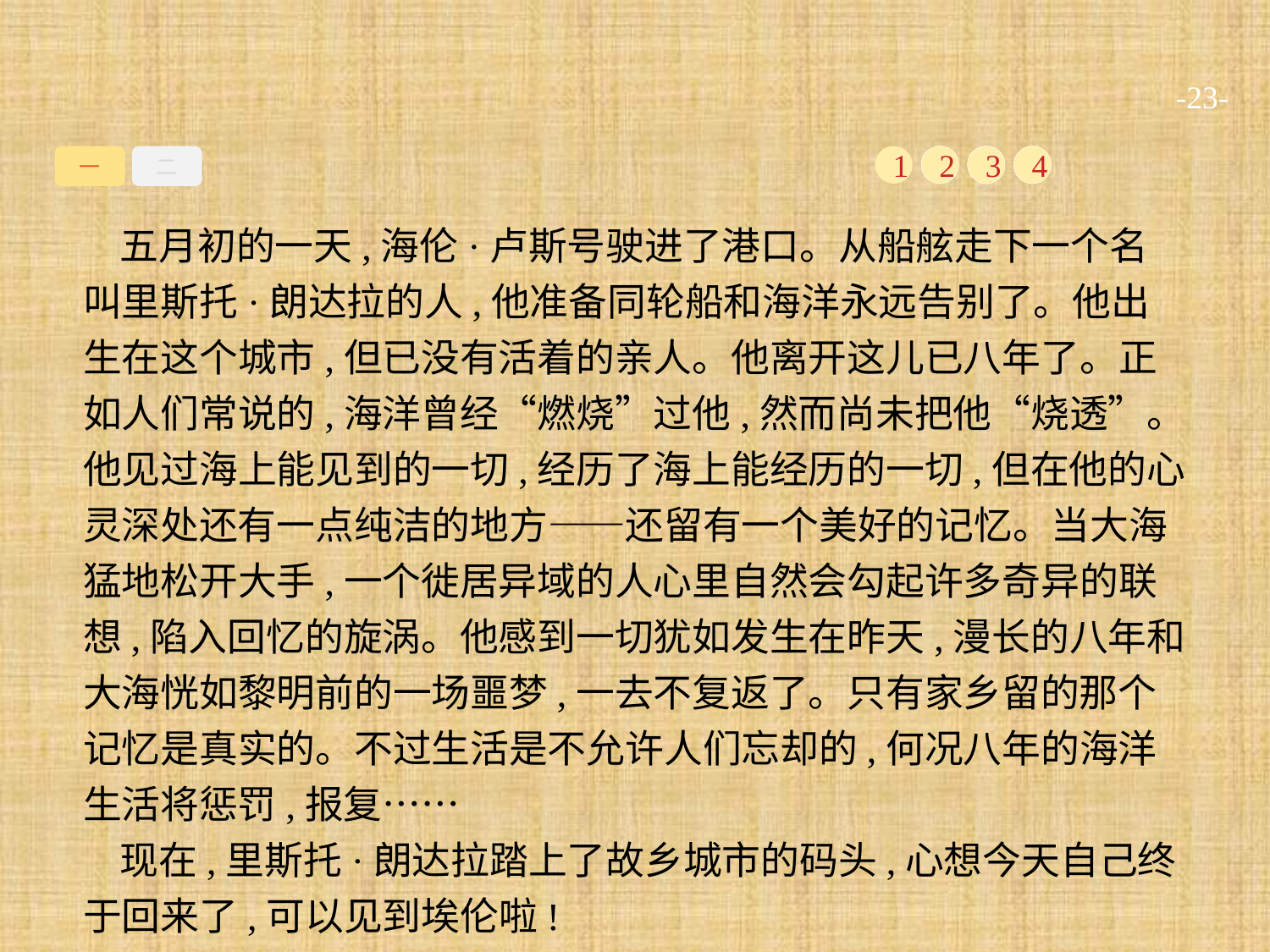

-23-
一
二
1
2
3
4
五月初的一天,海伦·卢斯号驶进了港口。从船舷走下一个名叫里斯托·朗达拉的人,他准备同轮船和海洋永远告别了。他出生在这个城市,但已没有活着的亲人。他离开这儿已八年了。正如人们常说的,海洋曾经“燃烧”过他,然而尚未把他“烧透”。他见过海上能见到的一切,经历了海上能经历的一切,但在他的心灵深处还有一点纯洁的地方——还留有一个美好的记忆。当大海猛地松开大手,一个徙居异域的人心里自然会勾起许多奇异的联想,陷入回忆的旋涡。他感到一切犹如发生在昨天,漫长的八年和大海恍如黎明前的一场噩梦,一去不复返了。只有家乡留的那个记忆是真实的。不过生活是不允许人们忘却的,何况八年的海洋生活将惩罚,报复……
现在,里斯托·朗达拉踏上了故乡城市的码头,心想今天自己终于回来了,可以见到埃伦啦!